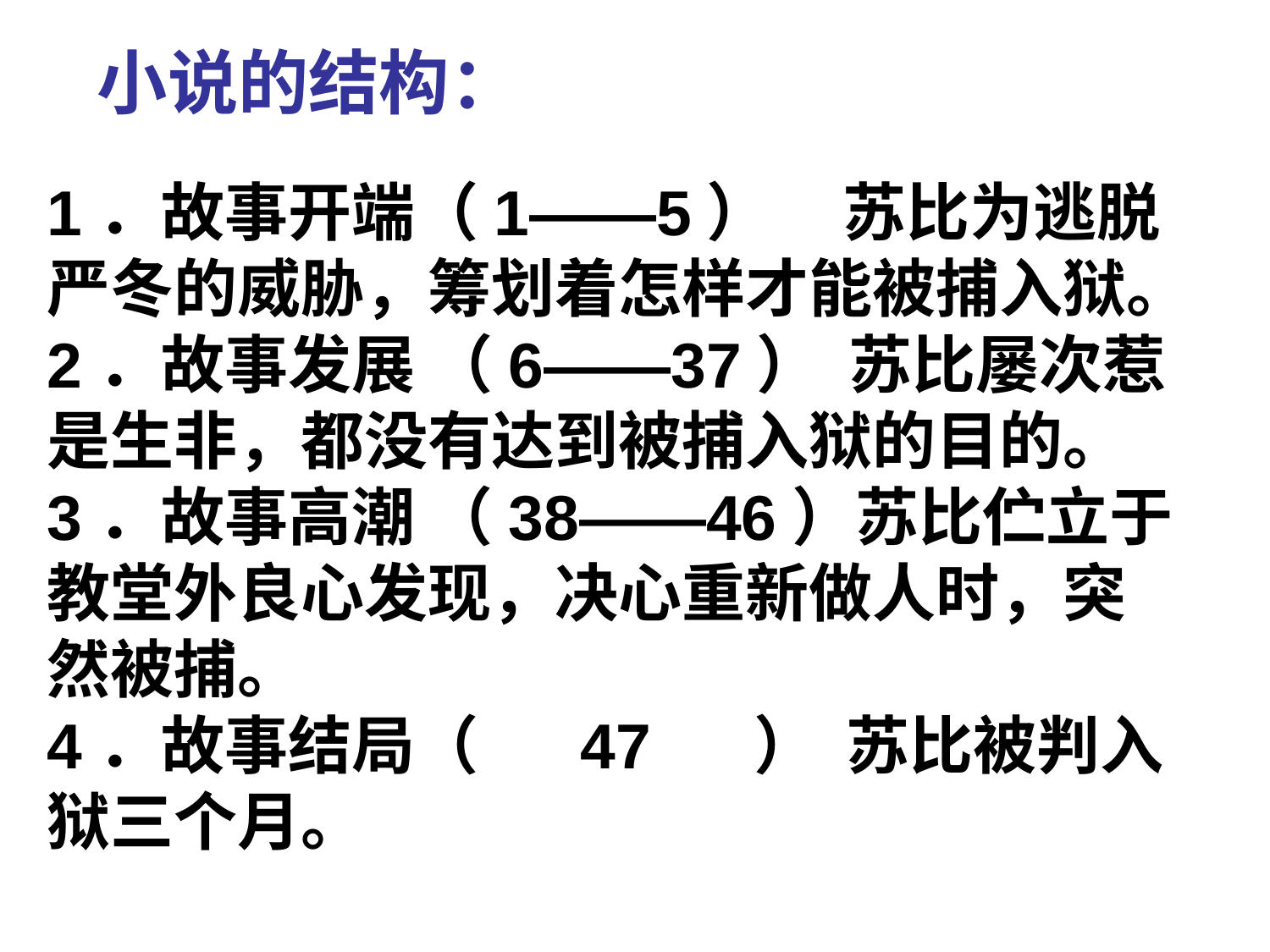

小说的结构：
1．故事开端（1——5）     苏比为逃脱严冬的威胁，筹划着怎样才能被捕入狱。
2．故事发展 （6——37）  苏比屡次惹是生非，都没有达到被捕入狱的目的。
3．故事高潮 （38——46）苏比伫立于教堂外良心发现，决心重新做人时，突然被捕。 
4．故事结局（      47     ）  苏比被判入狱三个月。